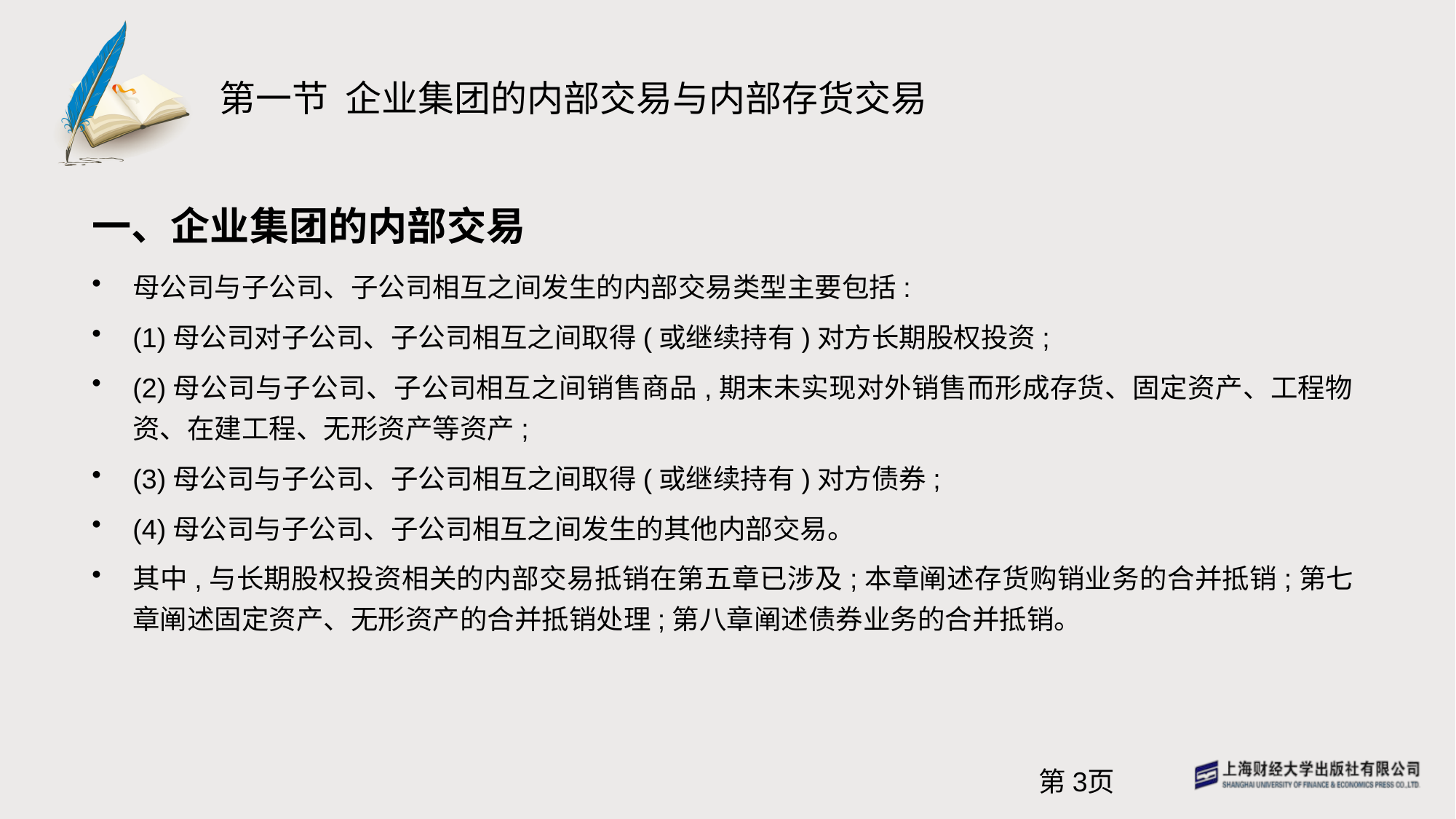

# 第一节  企业集团的内部交易与内部存货交易
一、企业集团的内部交易
母公司与子公司、子公司相互之间发生的内部交易类型主要包括:
(1)母公司对子公司、子公司相互之间取得(或继续持有)对方长期股权投资;
(2)母公司与子公司、子公司相互之间销售商品,期末未实现对外销售而形成存货、固定资产、工程物资、在建工程、无形资产等资产;
(3)母公司与子公司、子公司相互之间取得(或继续持有)对方债券;
(4)母公司与子公司、子公司相互之间发生的其他内部交易。
其中,与长期股权投资相关的内部交易抵销在第五章已涉及;本章阐述存货购销业务的合并抵销;第七章阐述固定资产、无形资产的合并抵销处理;第八章阐述债券业务的合并抵销。

3